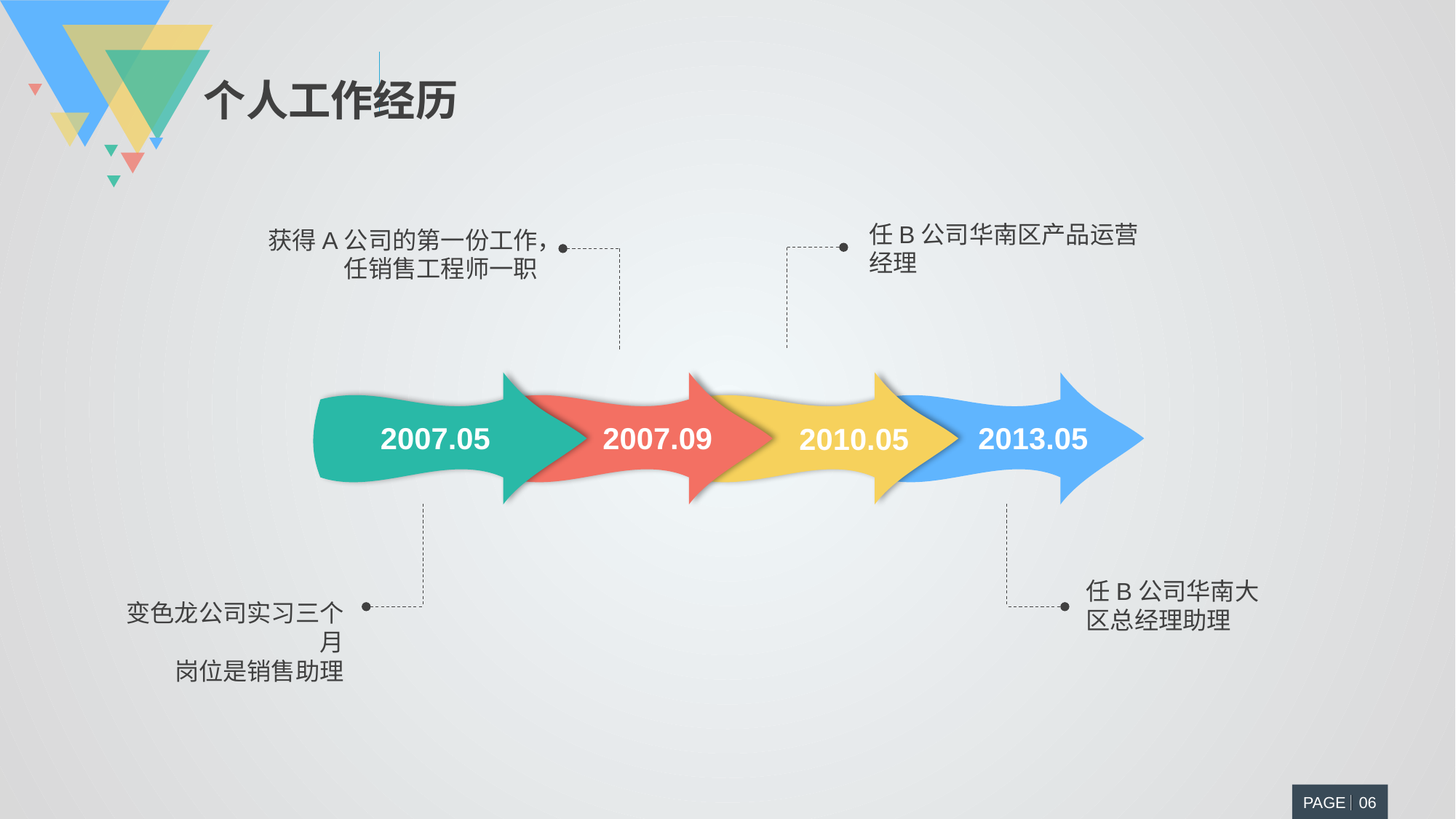

个人工作经历
任B公司华南区产品运营经理
获得A公司的第一份工作，任销售工程师一职

2007.05

2007.09

2010.05

2013.05
任B公司华南大区总经理助理
变色龙公司实习三个月
岗位是销售助理

PAGE   06